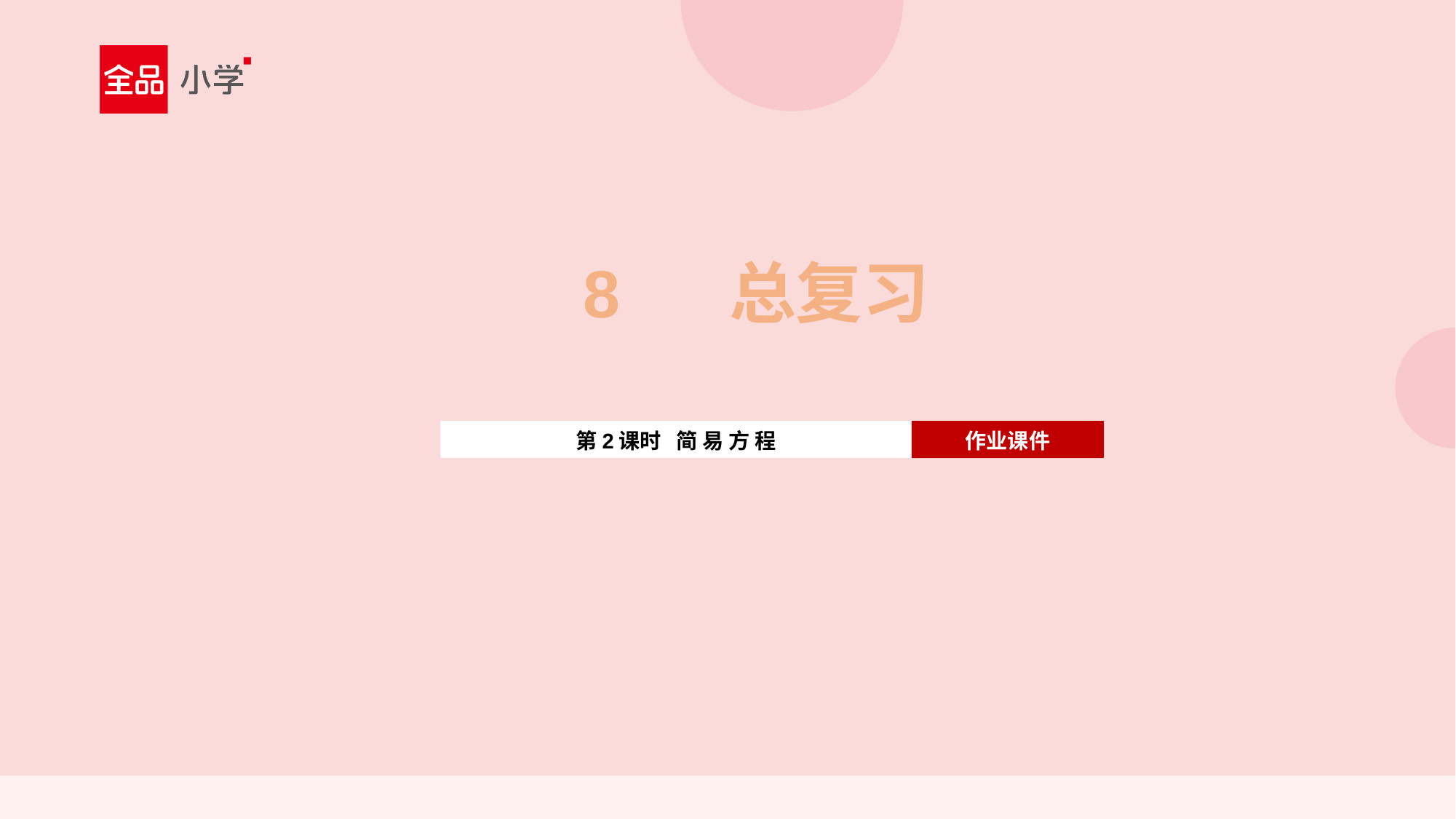

8     总复习
第2课时   简 易 方 程

作业课件